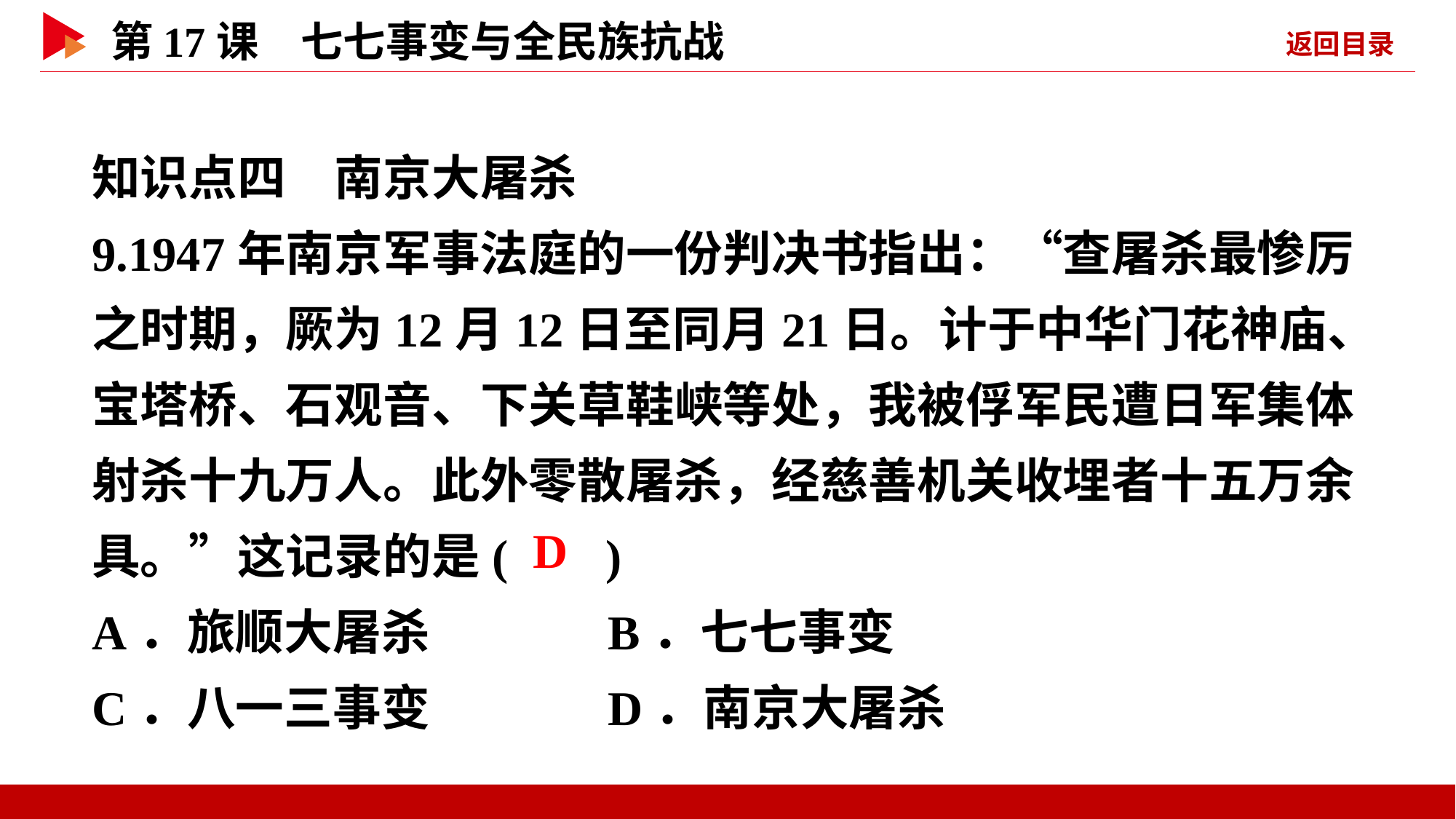

知识点四　南京大屠杀
9.1947年南京军事法庭的一份判决书指出：“查屠杀最惨厉之时期，厥为12月12日至同月21日。计于中华门花神庙、宝塔桥、石观音、下关草鞋峡等处，我被俘军民遭日军集体射杀十九万人。此外零散屠杀，经慈善机关收埋者十五万余具。”这记录的是(        )
A．旅顺大屠杀               B．七七事变
C．八一三事变               D．南京大屠杀
   D